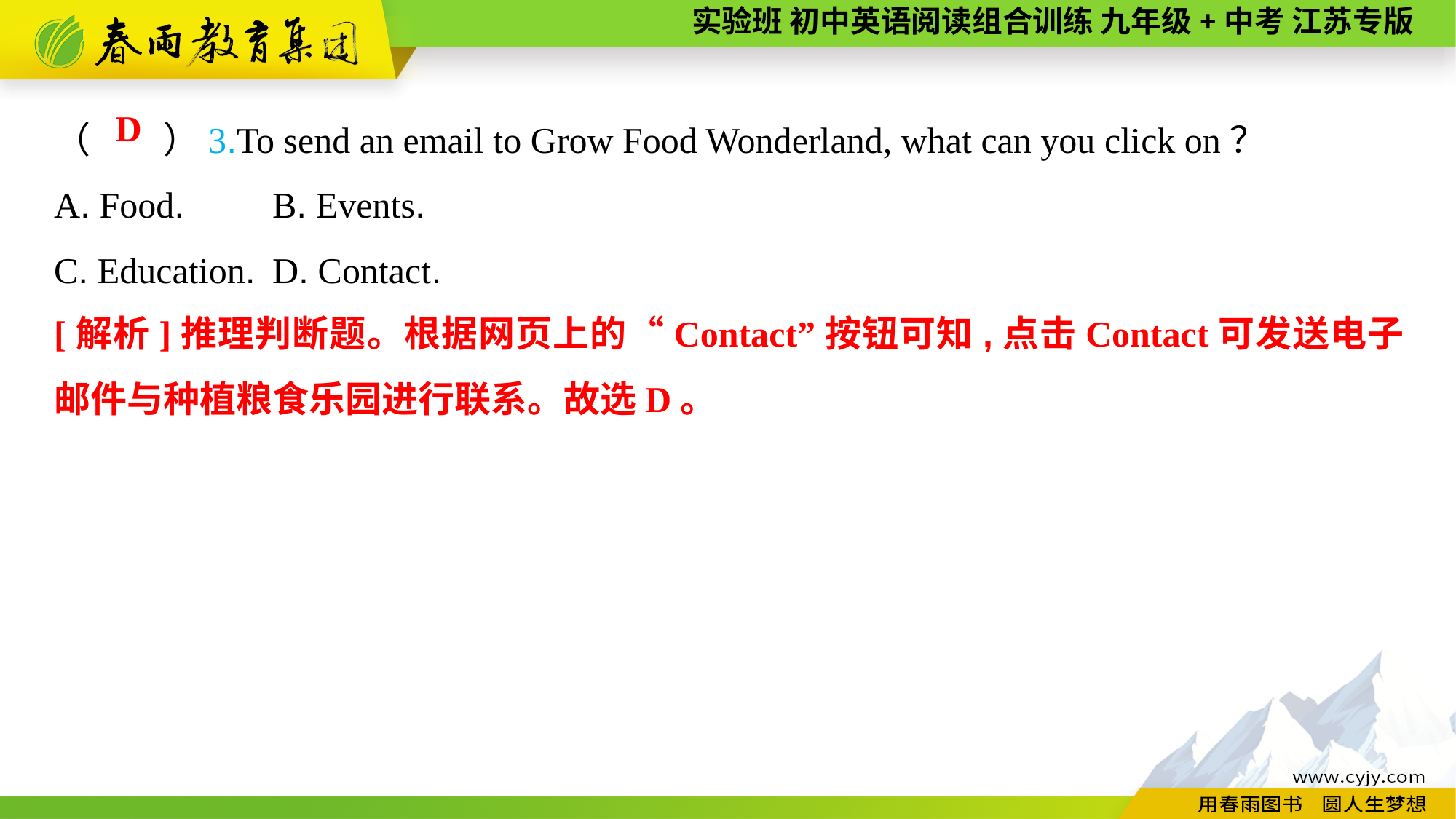

（　　）3.To send an email to Grow Food Wonderland, what can you click on？
A. Food.	B. Events.
C. Education.	D. Contact.
D
[解析]推理判断题。根据网页上的“Contact”按钮可知,点击Contact可发送电子邮件与种植粮食乐园进行联系。故选D。